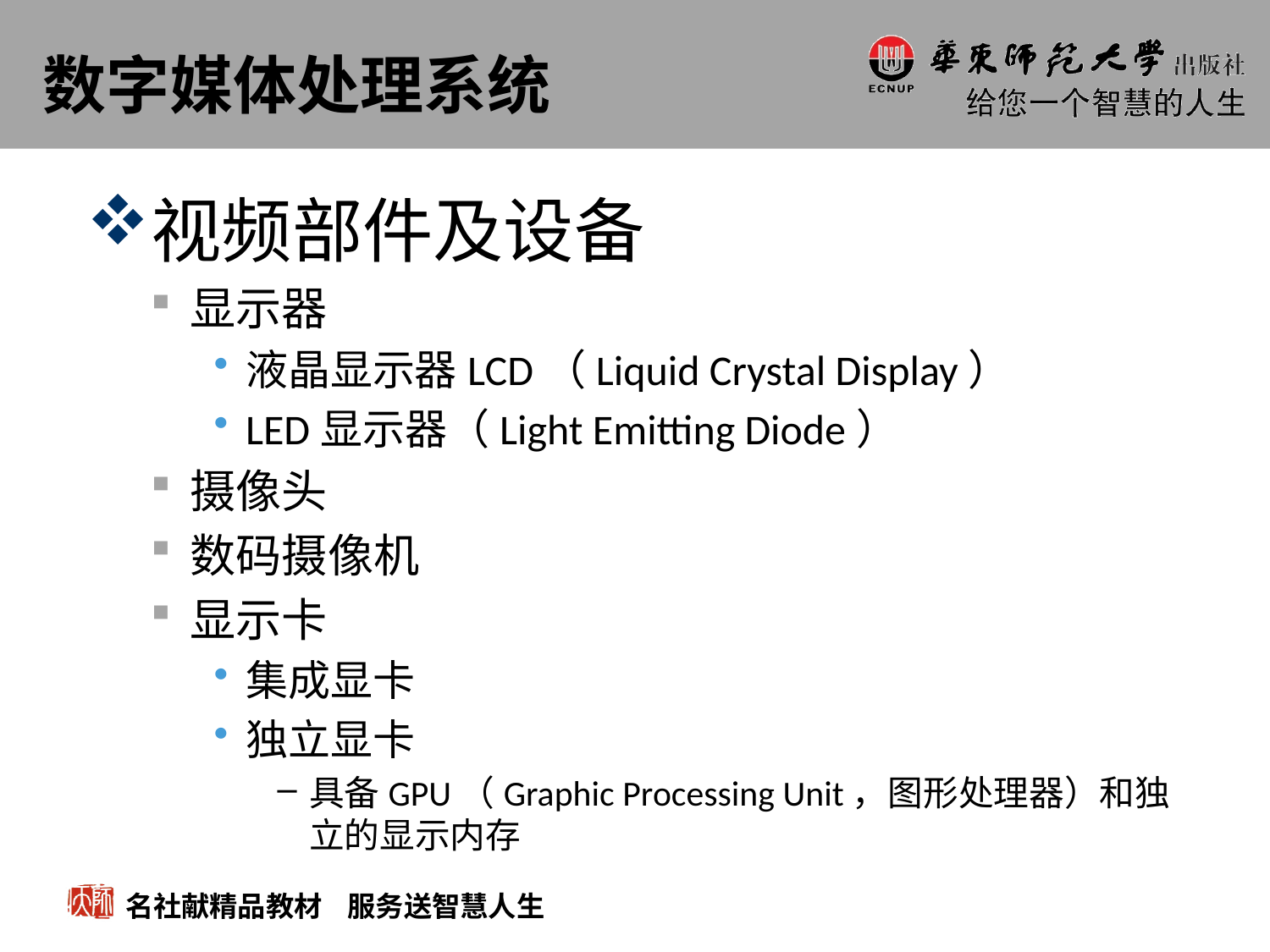

# 数字媒体处理系统
视频部件及设备
显示器
液晶显示器LCD（Liquid Crystal Display）
LED显示器（Light Emitting Diode）
摄像头
数码摄像机
显示卡
集成显卡
独立显卡
具备GPU（Graphic Processing Unit，图形处理器）和独立的显示内存